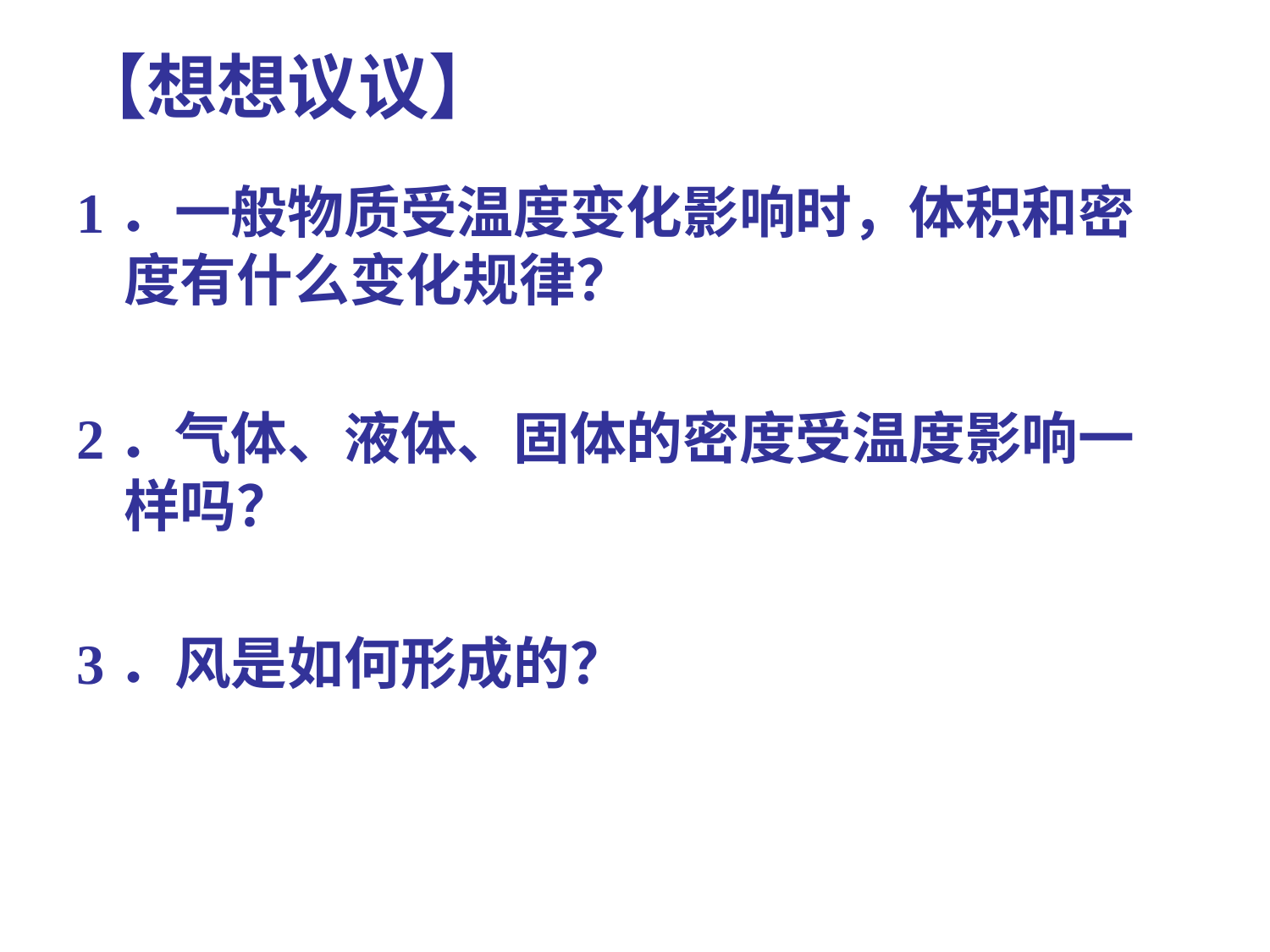

# 【想想议议】
1．一般物质受温度变化影响时，体积和密度有什么变化规律？

2．气体、液体、固体的密度受温度影响一样吗？

3．风是如何形成的？